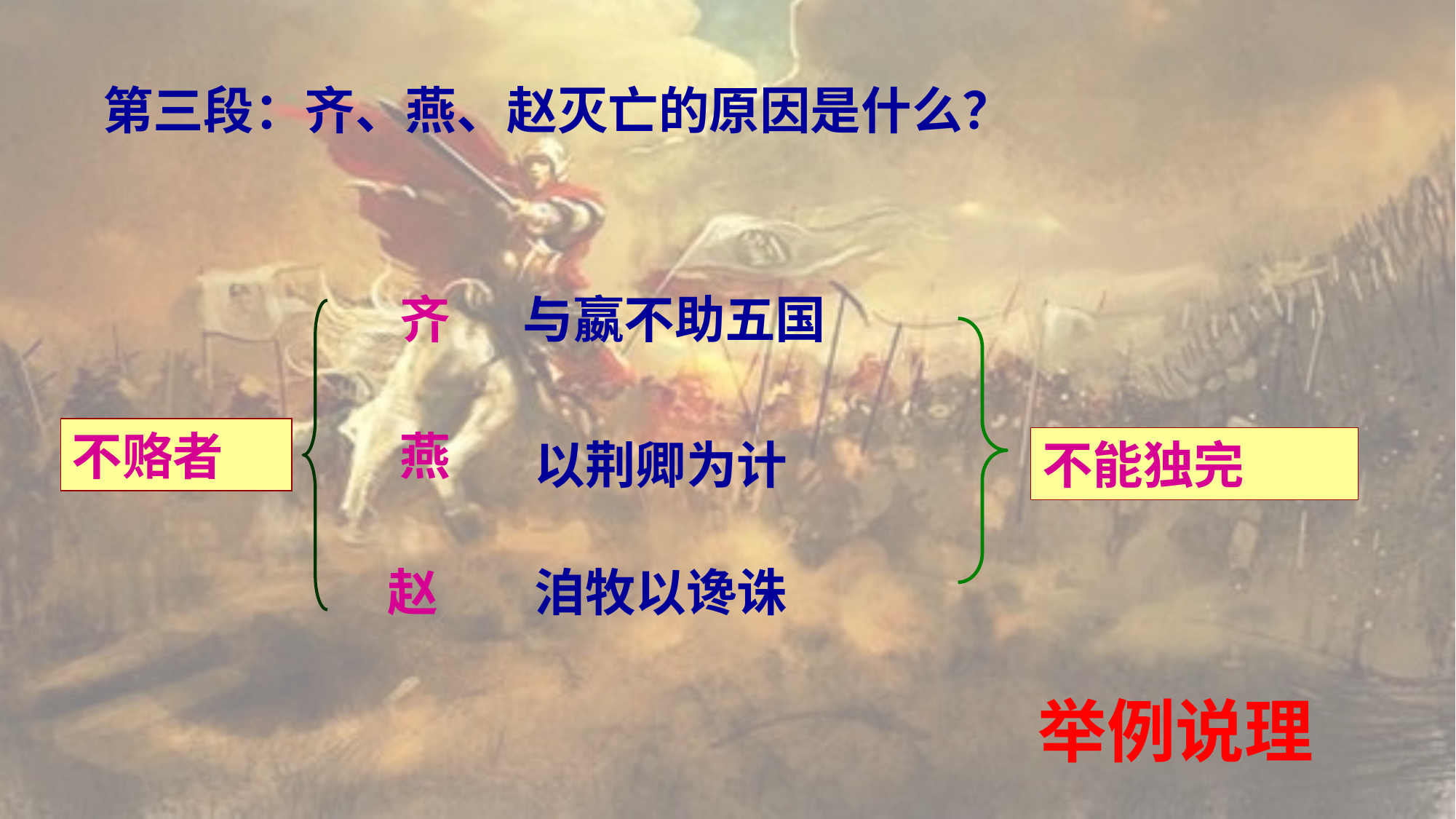

第三段：齐、燕、赵灭亡的原因是什么？
齐
与嬴不助五国

不赂者
燕
以荆卿为计
不能独完
赵
洎牧以谗诛
举例说理